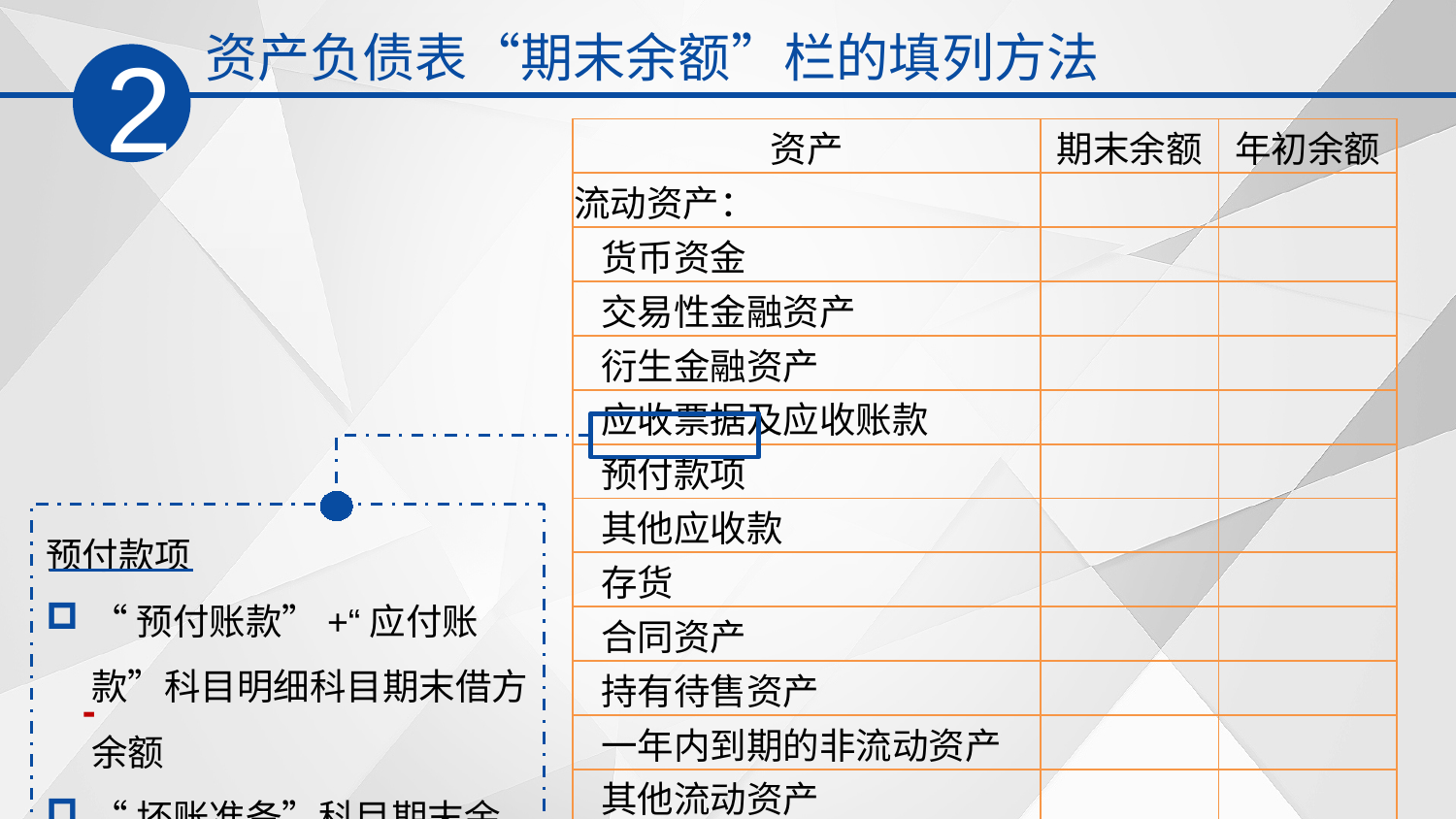

资产负债表“期末余额”栏的填列方法
2

| 资产 | 期末余额 | 年初余额 |
| --- | --- | --- |
| 流动资产： |  |  |
| 货币资金 |  |  |
| 交易性金融资产 |  |  |
| 衍生金融资产 |  |  |
| 应收票据及应收账款 |  |  |
| 预付款项 |  |  |
| 其他应收款 |  |  |
| 存货 |  |  |
| 合同资产 |  |  |
| 持有待售资产 |  |  |
| 一年内到期的非流动资产 |  |  |
| 其他流动资产 |  |  |
| 流动资产合计 |  |  |

预付款项
“预付账款”+“应付账款”科目明细科目期末借方余额
“坏账准备”科目期末余额
-